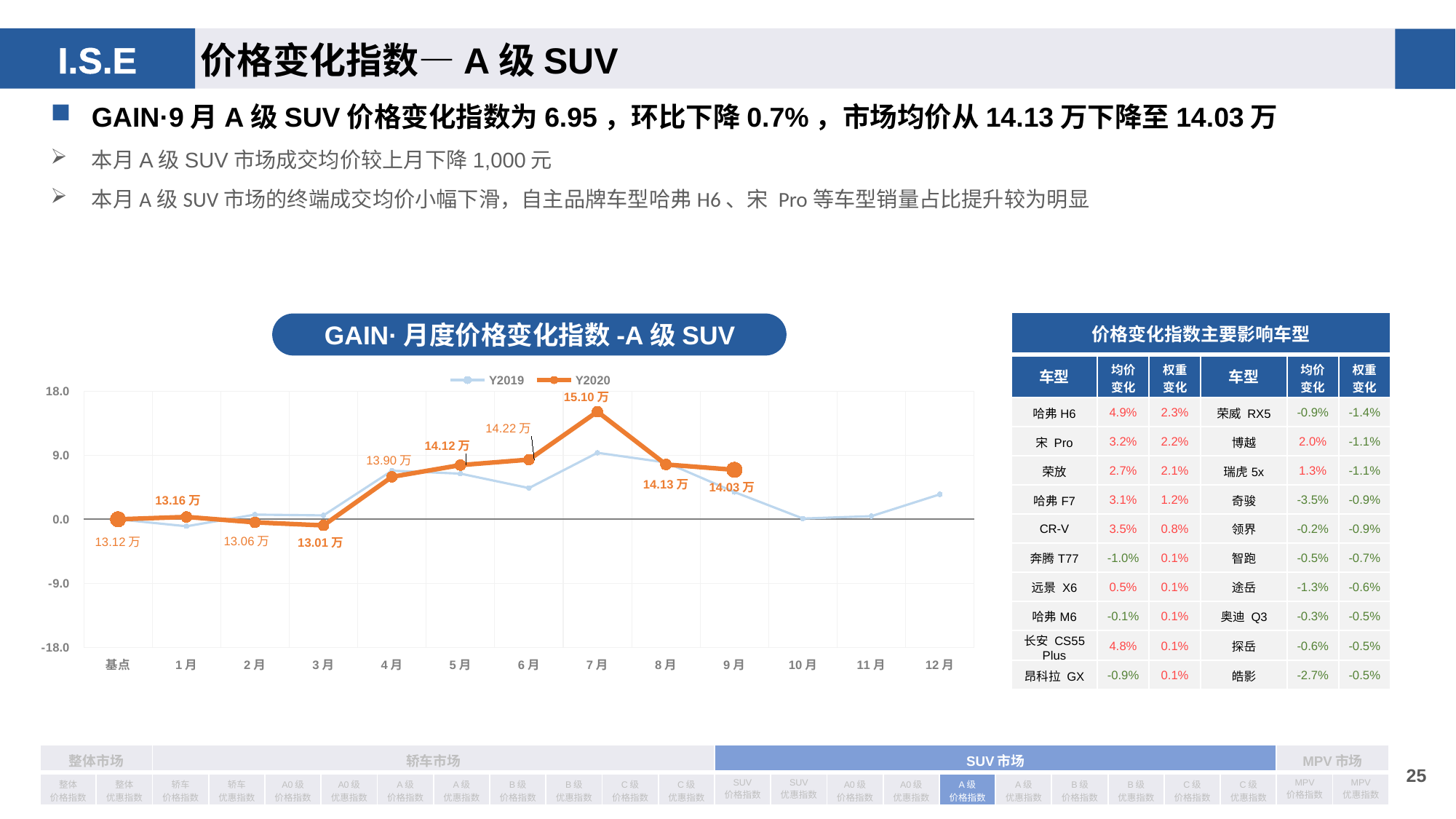

价格变化指数—A级SUV
GAIN·9月A级SUV价格变化指数为6.95，环比下降0.7%，市场均价从14.13万下降至14.03万
本月A级SUV市场成交均价较上月下降1,000元
本月A级SUV市场的终端成交均价小幅下滑，自主品牌车型哈弗H6、宋 Pro等车型销量占比提升较为明显
| 价格变化指数主要影响车型 |  |  |  |  |  |
| --- | --- | --- | --- | --- | --- |
| 车型 | 均价 变化 | 权重 变化 | 车型 | 均价 变化 | 权重变化 |
| 哈弗H6 | 4.9% | 2.3% | 荣威 RX5 | -0.9% | -1.4% |
| 宋 Pro | 3.2% | 2.2% | 博越 | 2.0% | -1.1% |
| 荣放 | 2.7% | 2.1% | 瑞虎5x | 1.3% | -1.1% |
| 哈弗F7 | 3.1% | 1.2% | 奇骏 | -3.5% | -0.9% |
| CR-V | 3.5% | 0.8% | 领界 | -0.2% | -0.9% |
| 奔腾T77 | -1.0% | 0.1% | 智跑 | -0.5% | -0.7% |
| 远景 X6 | 0.5% | 0.1% | 途岳 | -1.3% | -0.6% |
| 哈弗M6 | -0.1% | 0.1% | 奥迪 Q3 | -0.3% | -0.5% |
| 长安 CS55 Plus | 4.8% | 0.1% | 探岳 | -0.6% | -0.5% |
| 昂科拉 GX | -0.9% | 0.1% | 皓影 | -2.7% | -0.5% |
GAIN·月度价格变化指数-A级SUV

### Chart

| Category | Y2019 | Y2020 |
|---|---|---|
| 基点 | 0.0 | 0.0 |
| 1月 | -0.98 | 0.33 |
| 2月 | 0.66 | -0.43 |
| 3月 | 0.55 | -0.86 |
| 4月 | 6.82 | 5.96427370639496 |
| 5月 | 6.41 | 7.611390306076982 |
| 6月 | 4.39 | 8.378584571809267 |
| 7月 | 9.34 | 15.12 |
| 8月 | 7.98 | 7.7 |
| 9月 | 3.83 | 6.95 |
| 10月 | 0.11 | None |
| 11月 | 0.44 | None |
| 12月 | 3.51 | None |
| 整体市场 |  | 轿车市场 |  |  |  |  |  |  |  |  |  | SUV市场 |  |  |  |  |  |  |  |  |  | MPV市场 |  |
| --- | --- | --- | --- | --- | --- | --- | --- | --- | --- | --- | --- | --- | --- | --- | --- | --- | --- | --- | --- | --- | --- | --- | --- |
| 整体 价格指数 | 整体 优惠指数 | 轿车 价格指数 | 轿车 优惠指数 | A0级 价格指数 | A0级 优惠指数 | A级 价格指数 | A级 优惠指数 | B级 价格指数 | B级 优惠指数 | C级 价格指数 | C级 优惠指数 | SUV 价格指数 | SUV 优惠指数 | A0级 价格指数 | A0级 优惠指数 | A级 价格指数 | A级 优惠指数 | B级 价格指数 | B级 优惠指数 | C级 价格指数 | C级 优惠指数 | MPV 价格指数 | MPV 优惠指数 |
25